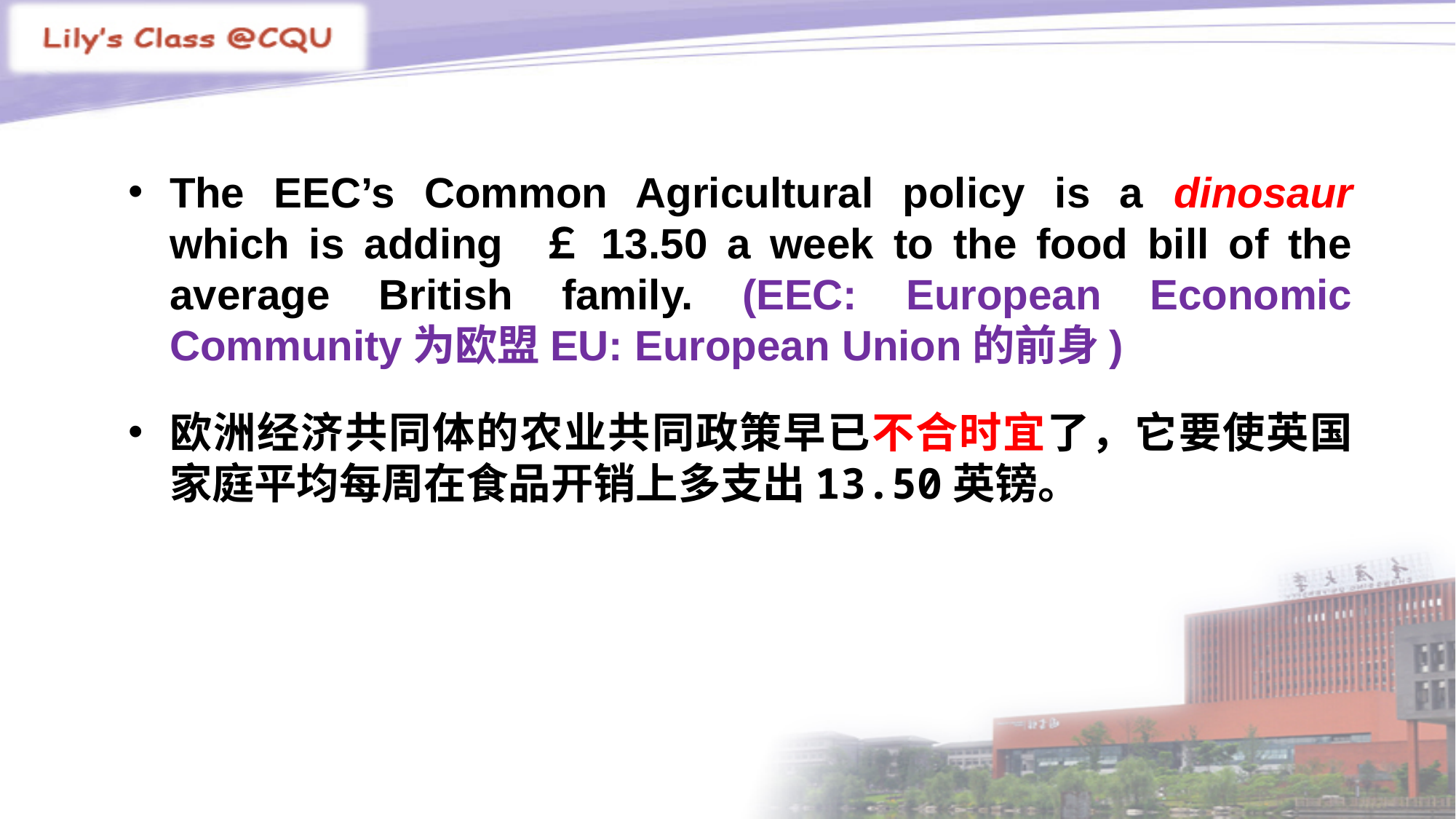

The EEC’s Common Agricultural policy is a dinosaur which is adding ￡13.50 a week to the food bill of the average British family. (EEC: European Economic Community为欧盟EU: European Union的前身)
欧洲经济共同体的农业共同政策早已不合时宜了，它要使英国家庭平均每周在食品开销上多支出13.50英镑。